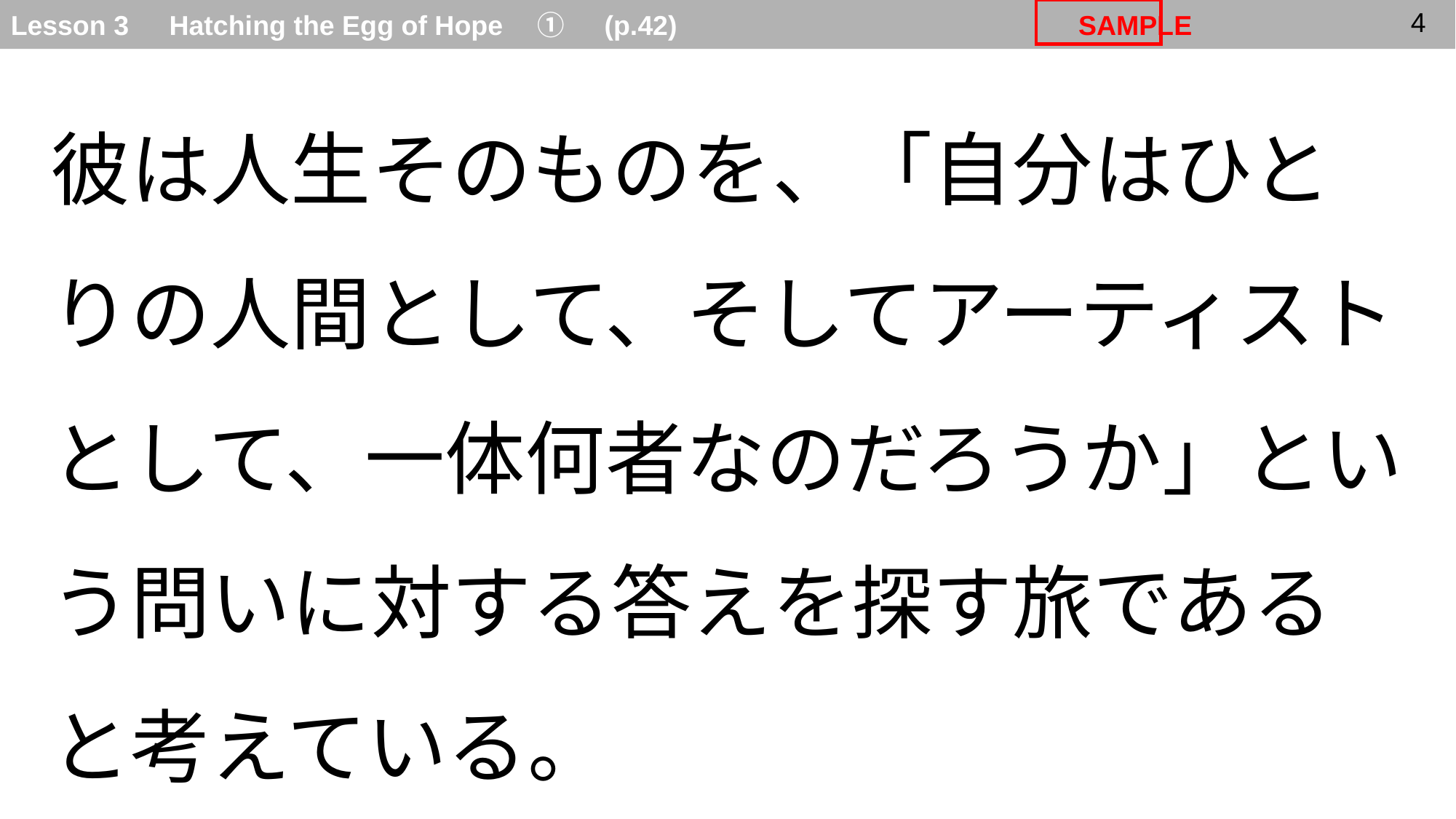

# 彼は人生そのものを、「自分はひとりの人間として、そしてアーティストとして、一体何者なのだろうか」という問いに対する答えを探す旅であると考えている。